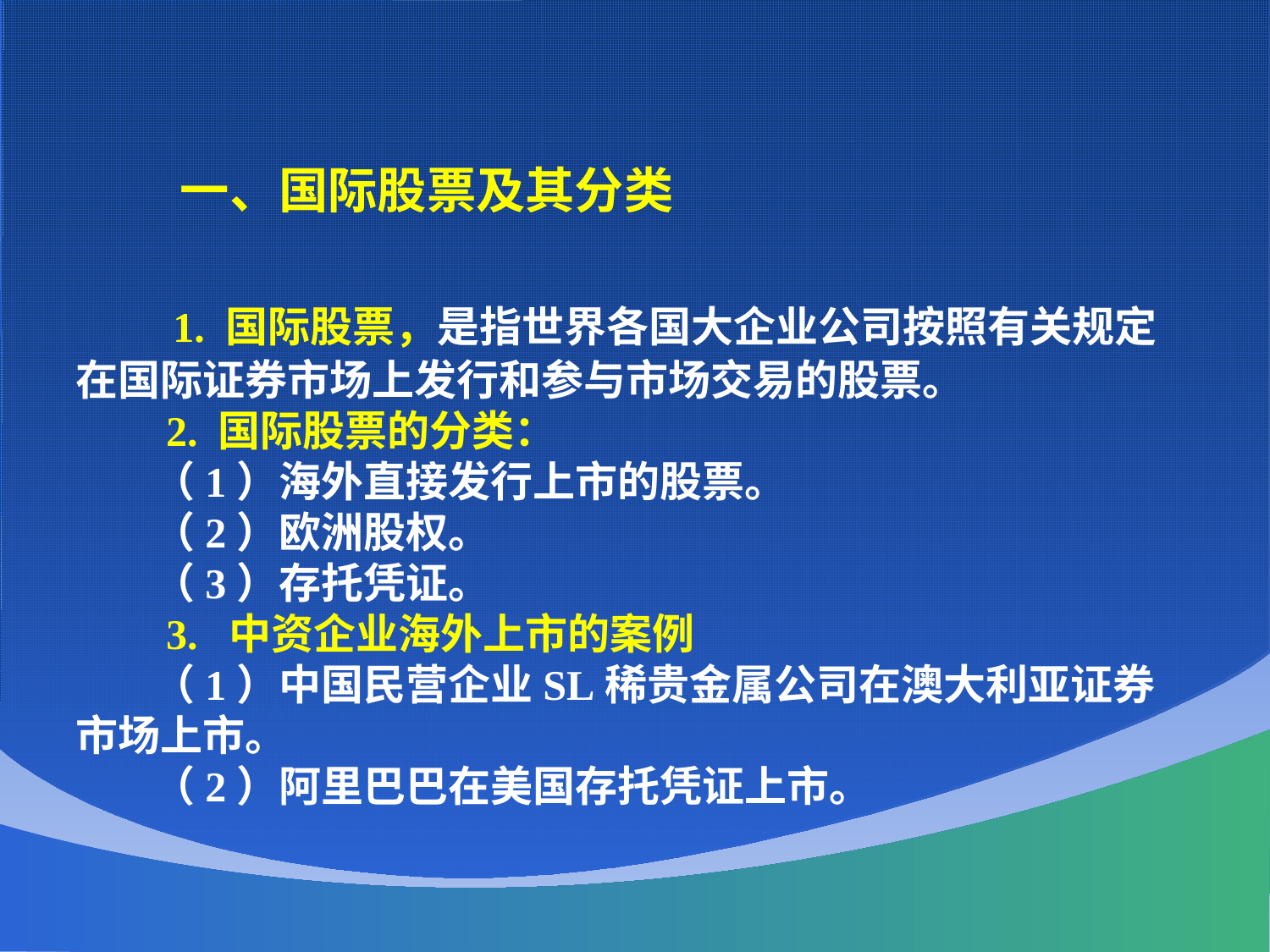

一、国际股票及其分类

    1. 国际股票，是指世界各国大企业公司按照有关规定在国际证券市场上发行和参与市场交易的股票。
    2. 国际股票的分类：
  （1）海外直接发行上市的股票。
  （2）欧洲股权。
  （3）存托凭证。
    3.  中资企业海外上市的案例
  （1）中国民营企业SL稀贵金属公司在澳大利亚证券市场上市。
  （2）阿里巴巴在美国存托凭证上市。